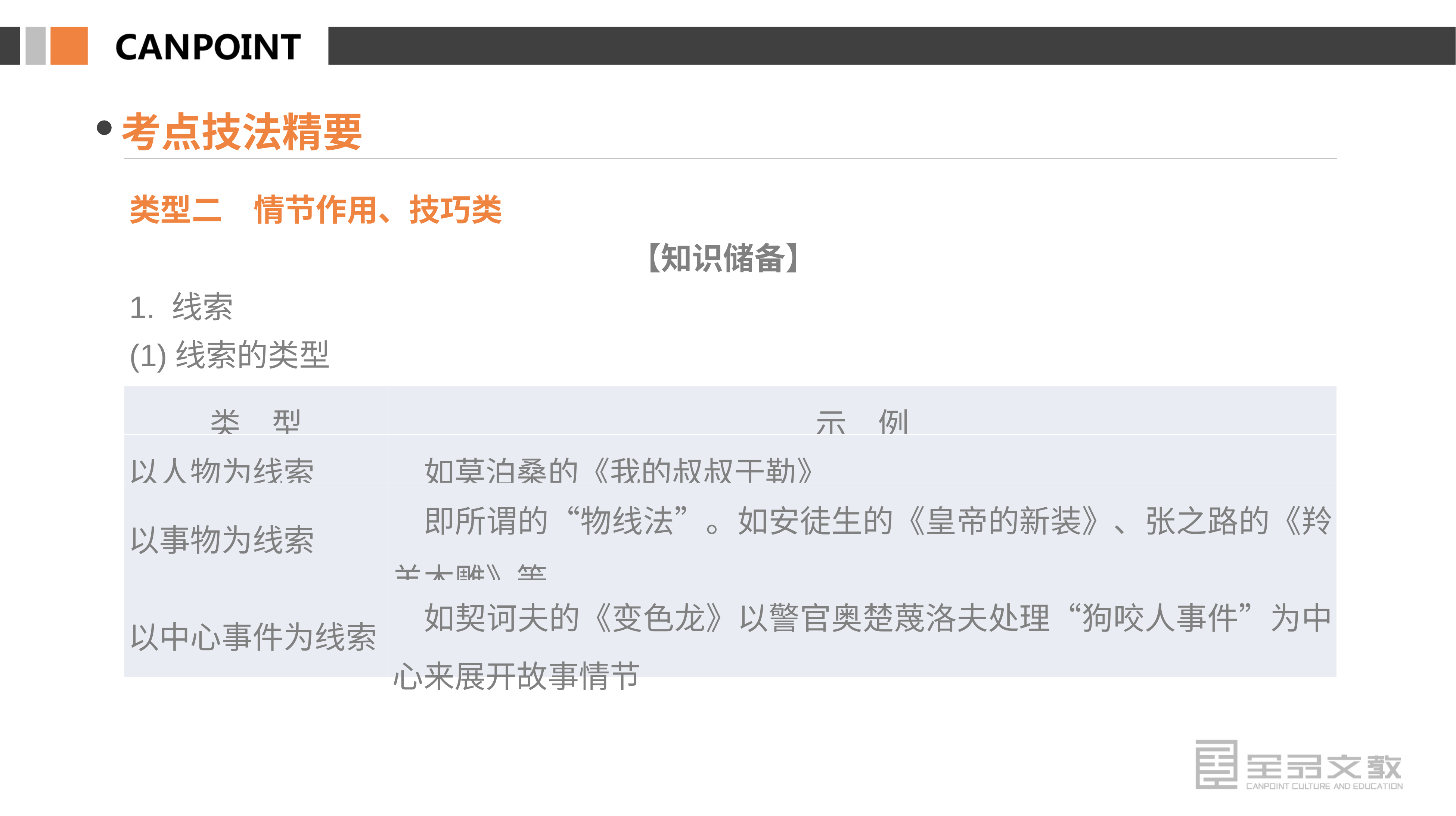

考点技法精要

类型二　情节作用、技巧类
【知识储备】
1. 线索
(1)线索的类型

| 类　型 | 示　例 |
| --- | --- |
| 以人物为线索 | 如莫泊桑的《我的叔叔于勒》 |
| 以事物为线索 | 即所谓的“物线法”。如安徒生的《皇帝的新装》、张之路的《羚羊木雕》等 |
| 以中心事件为线索 | 如契诃夫的《变色龙》以警官奥楚蔑洛夫处理“狗咬人事件”为中心来展开故事情节 |